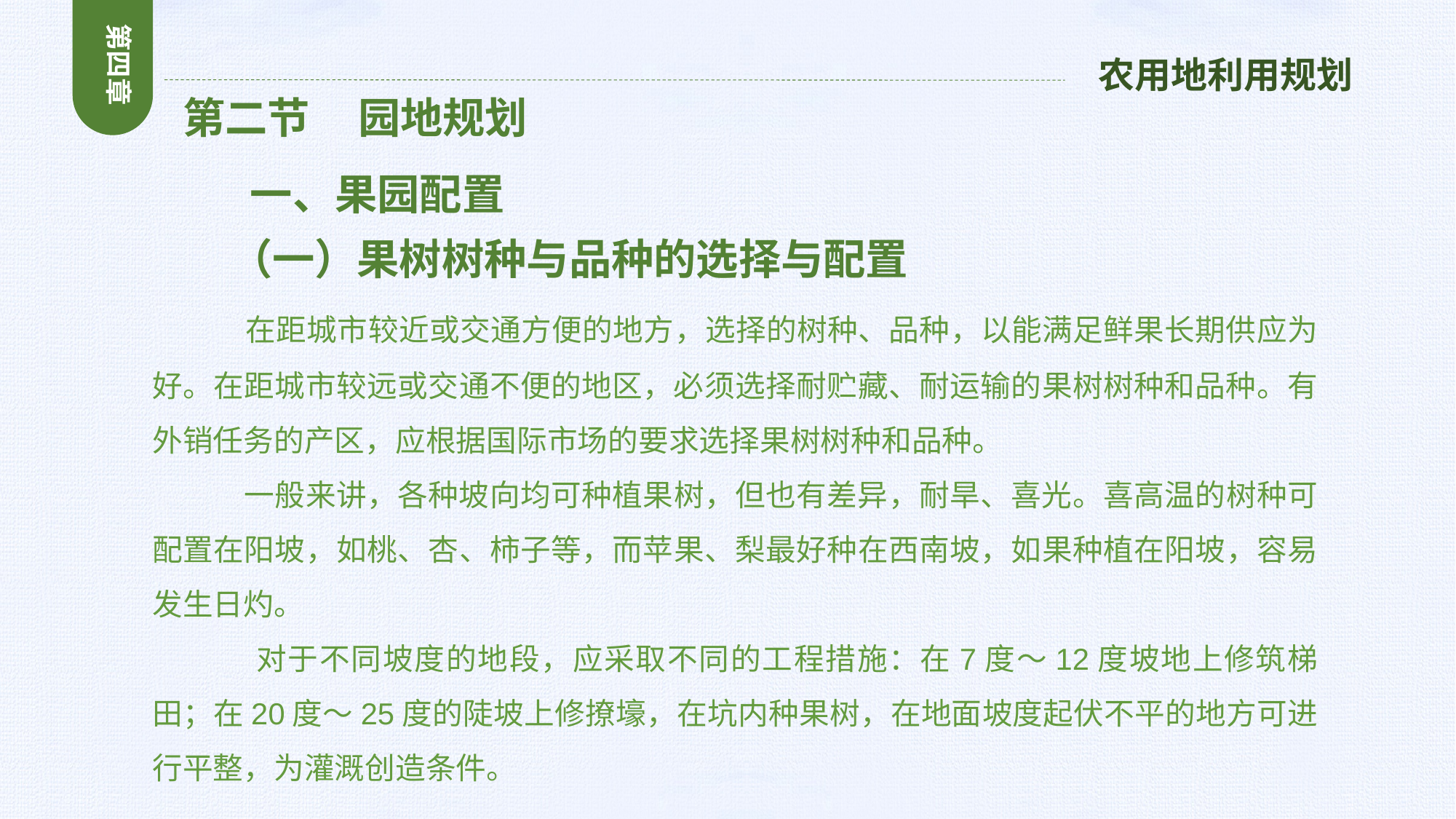

第四章
农用地利用规划
 第二节     园地规划
        一、果园配置

       （一）果树树种与品种的选择与配置
          在距城市较近或交通方便的地方，选择的树种、品种，以能满足鲜果长期供应为好。在距城市较远或交通不便的地区，必须选择耐贮藏、耐运输的果树树种和品种。有外销任务的产区，应根据国际市场的要求选择果树树种和品种。
            一般来讲，各种坡向均可种植果树，但也有差异，耐旱、喜光。喜高温的树种可配置在阳坡，如桃、杏、柿子等，而苹果、梨最好种在西南坡，如果种植在阳坡，容易发生日灼。
            对于不同坡度的地段，应采取不同的工程措施：在7度～12度坡地上修筑梯田；在20度～25度的陡坡上修撩壕，在坑内种果树，在地面坡度起伏不平的地方可进行平整，为灌溉创造条件。